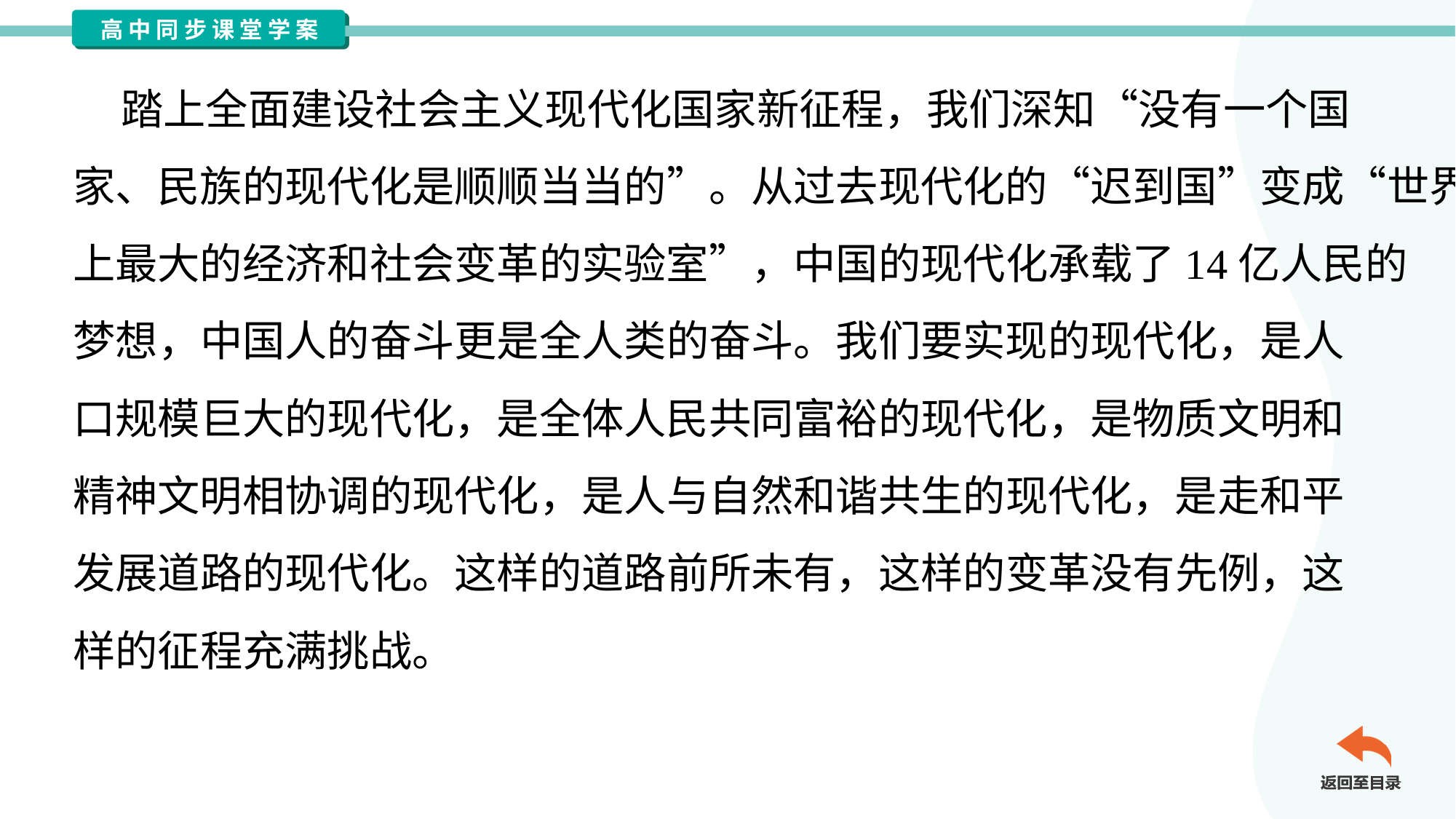

踏上全面建设社会主义现代化国家新征程，我们深知“没有一个国
家、民族的现代化是顺顺当当的”。从过去现代化的“迟到国”变成“世界
上最大的经济和社会变革的实验室”，中国的现代化承载了14亿人民的
梦想，中国人的奋斗更是全人类的奋斗。我们要实现的现代化，是人
口规模巨大的现代化，是全体人民共同富裕的现代化，是物质文明和
精神文明相协调的现代化，是人与自然和谐共生的现代化，是走和平
发展道路的现代化。这样的道路前所未有，这样的变革没有先例，这
样的征程充满挑战。